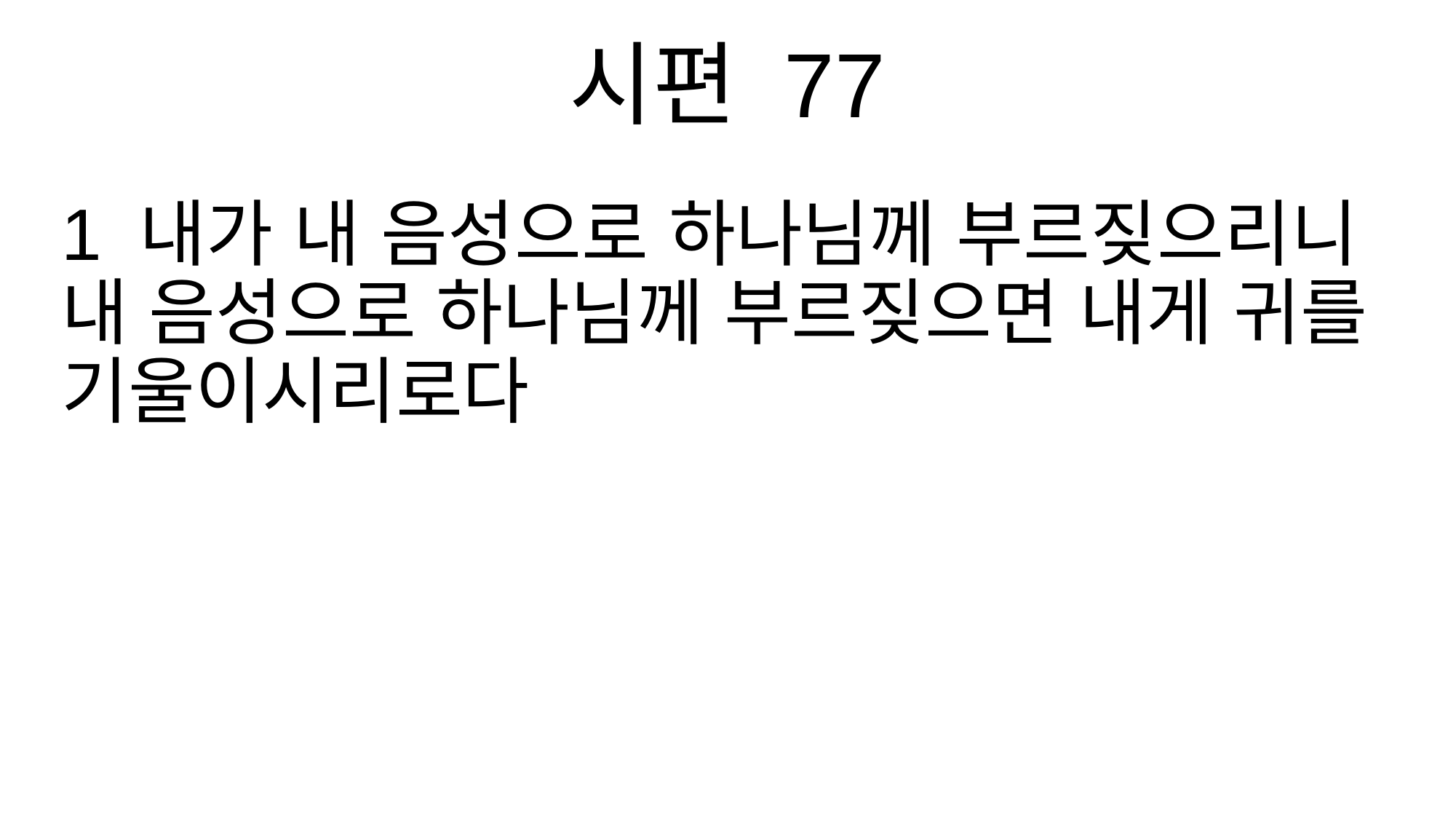

시편 77
1 내가 내 음성으로 하나님께 부르짖으리니 내 음성으로 하나님께 부르짖으면 내게 귀를 기울이시리로다